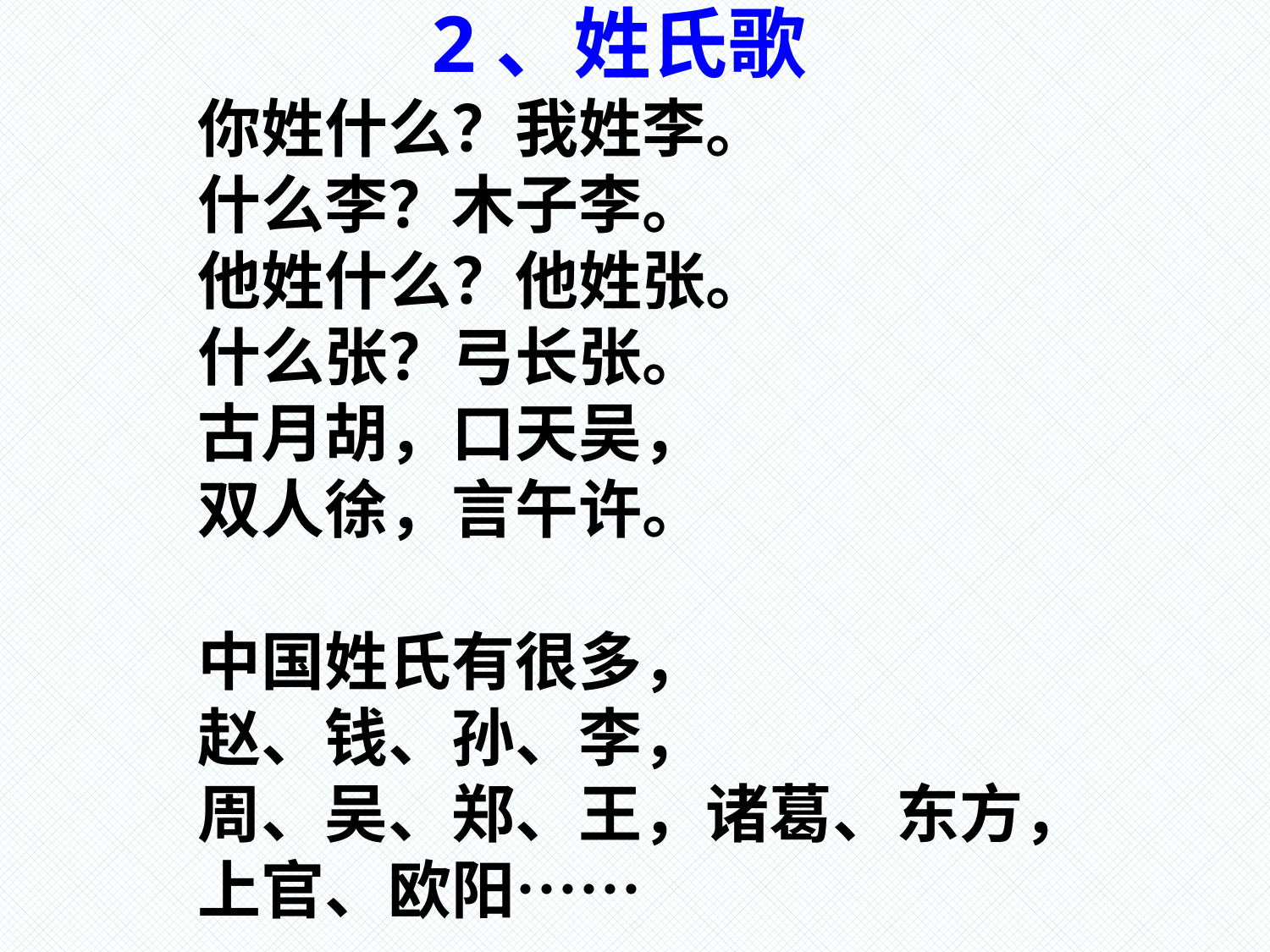

# 2、姓氏歌 你姓什么？我姓李。 什么李？木子李。 他姓什么？他姓张。 什么张？弓长张。 古月胡，口天吴， 双人徐，言午许。 中国姓氏有很多， 赵、钱、孙、李， 周、吴、郑、王，诸葛、东方， 上官、欧阳……